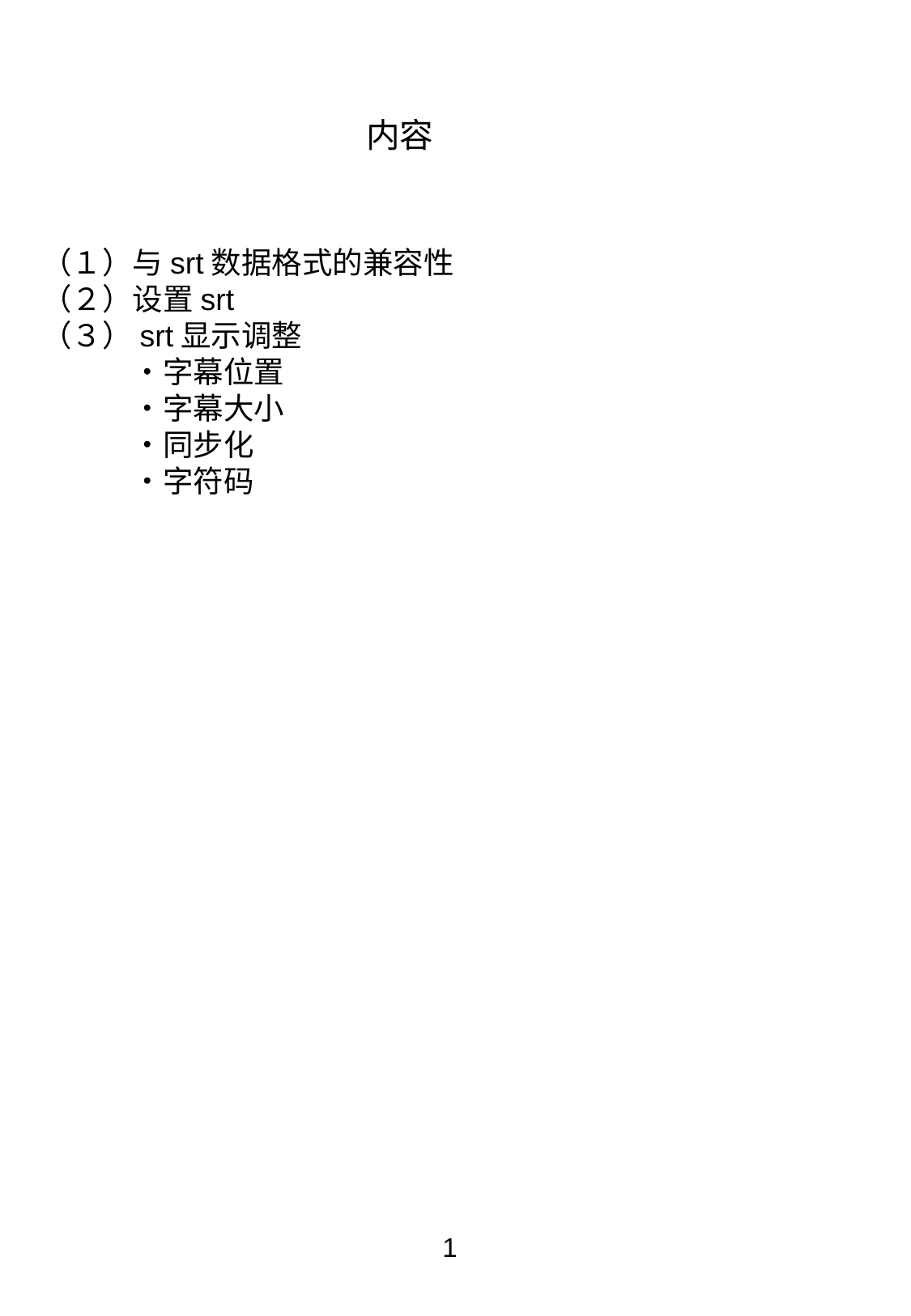

内容
（１）与srt数据格式的兼容性
（２）设置srt
（３）srt显示调整
　　　・字幕位置
　　　・字幕大小
　　　・同步化
　　　・字符码
1